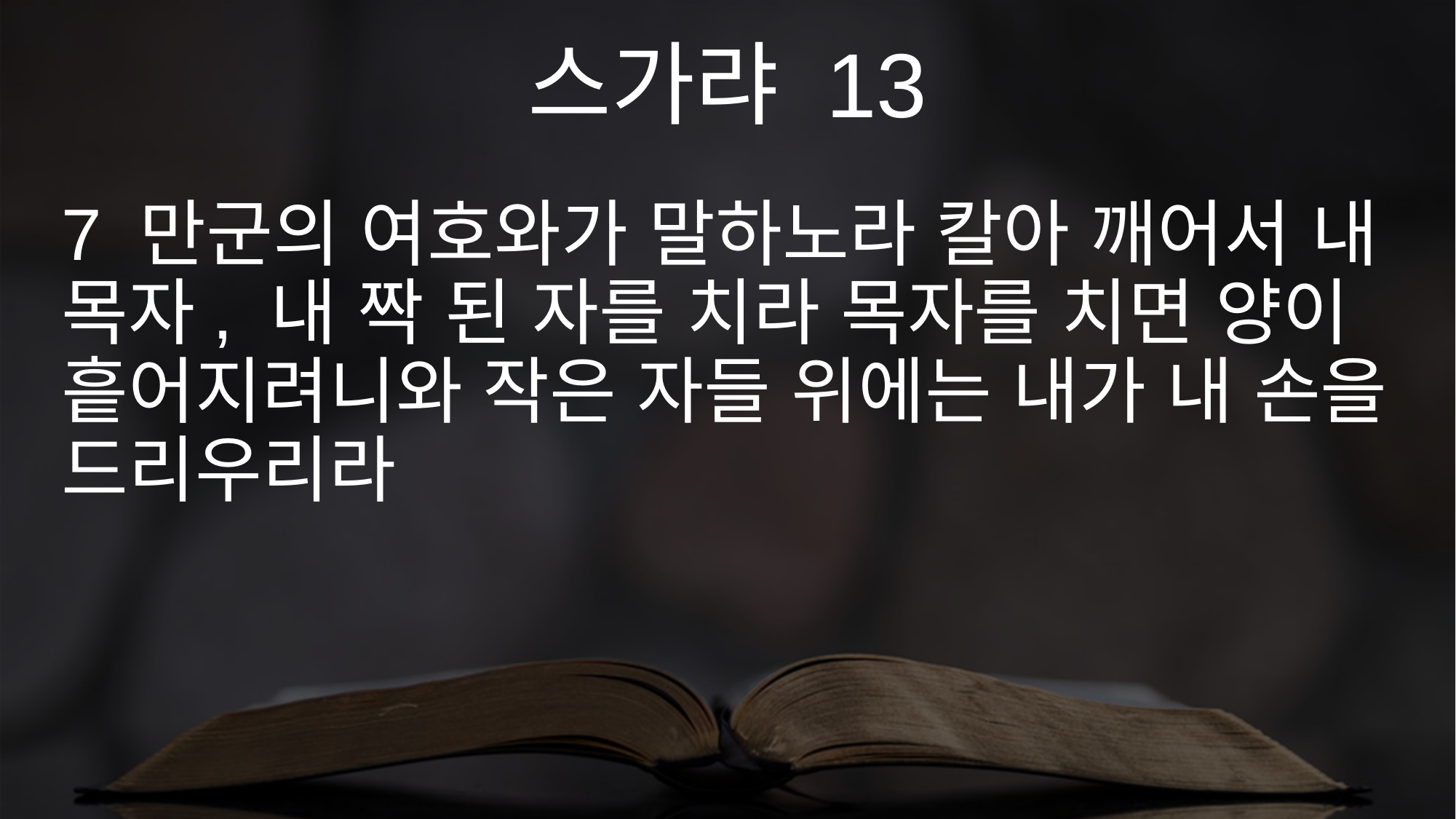

스가랴 13
7 만군의 여호와가 말하노라 칼아 깨어서 내 목자, 내 짝 된 자를 치라 목자를 치면 양이 흩어지려니와 작은 자들 위에는 내가 내 손을 드리우리라